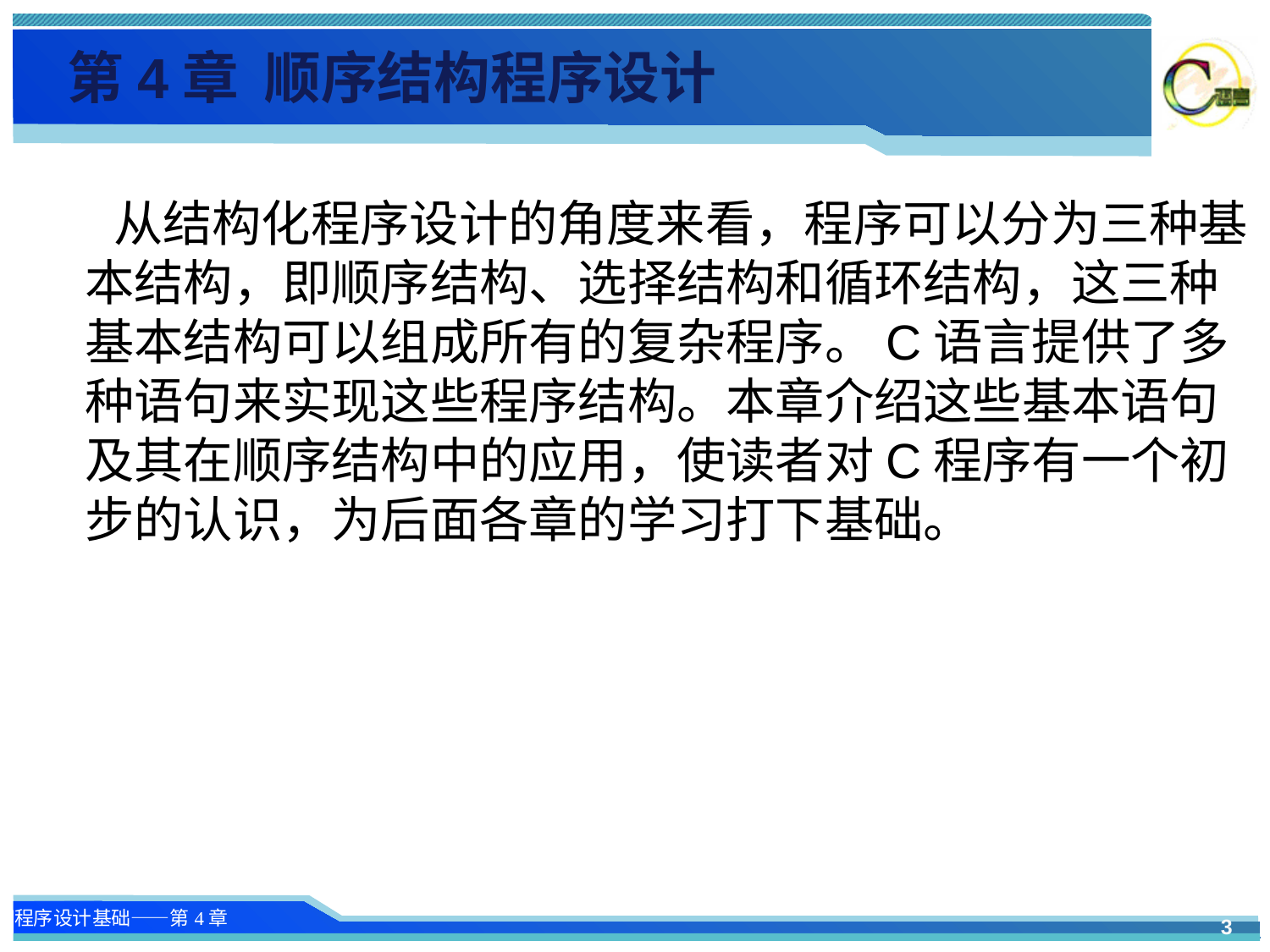

第4章  顺序结构程序设计
      从结构化程序设计的角度来看，程序可以分为三种基本结构，即顺序结构、选择结构和循环结构，这三种基本结构可以组成所有的复杂程序。C语言提供了多种语句来实现这些程序结构。本章介绍这些基本语句及其在顺序结构中的应用，使读者对C程序有一个初步的认识，为后面各章的学习打下基础。

3